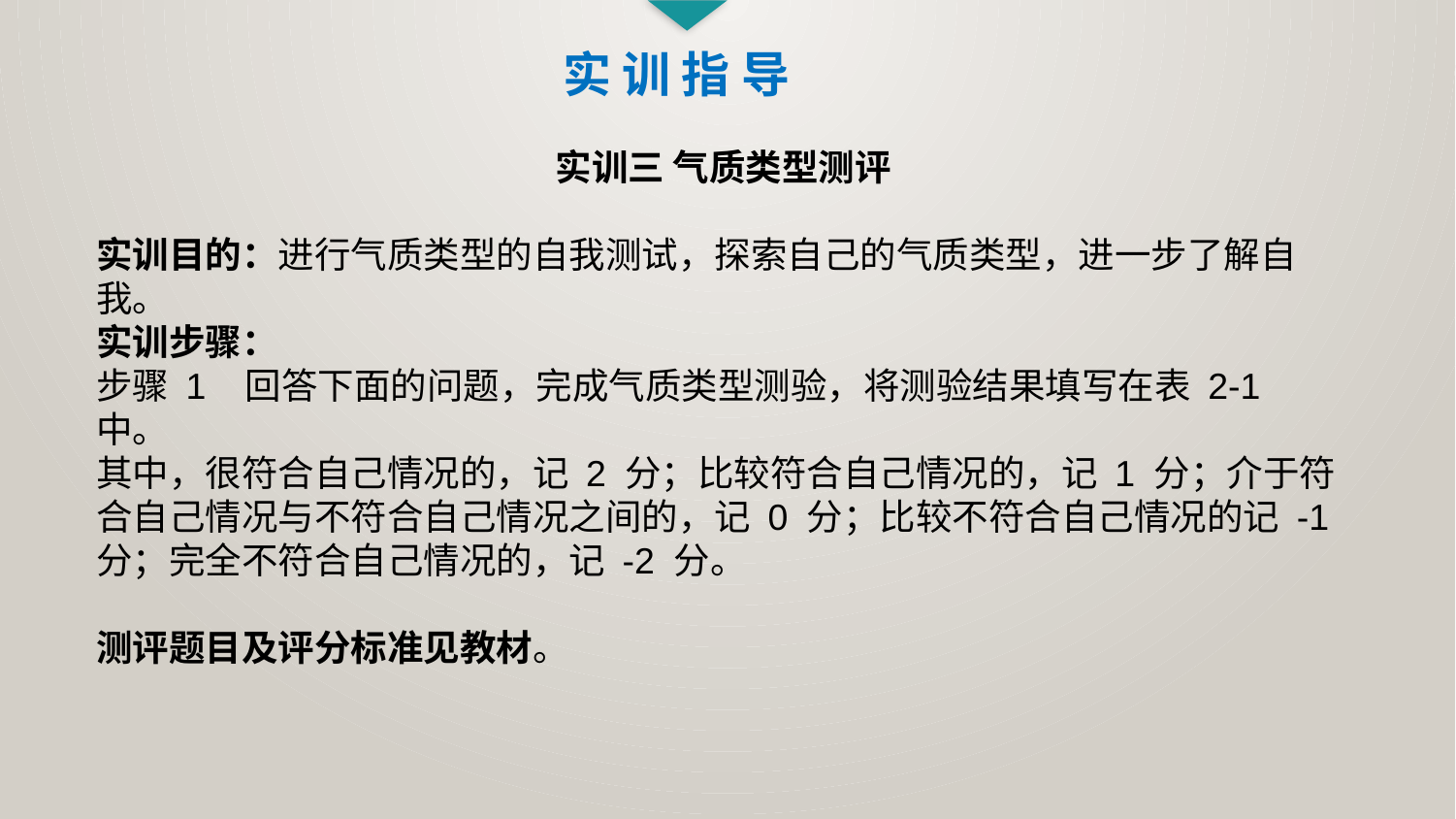

实 训 指 导
实训三 气质类型测评

实训目的：进行气质类型的自我测试，探索自己的气质类型，进一步了解自我。
实训步骤：
步骤 1   回答下面的问题，完成气质类型测验，将测验结果填写在表 2-1 中。
其中，很符合自己情况的，记 2 分；比较符合自己情况的，记 1 分；介于符合自己情况与不符合自己情况之间的，记 0 分；比较不符合自己情况的记 -1 分；完全不符合自己情况的，记 -2 分。

测评题目及评分标准见教材。
91